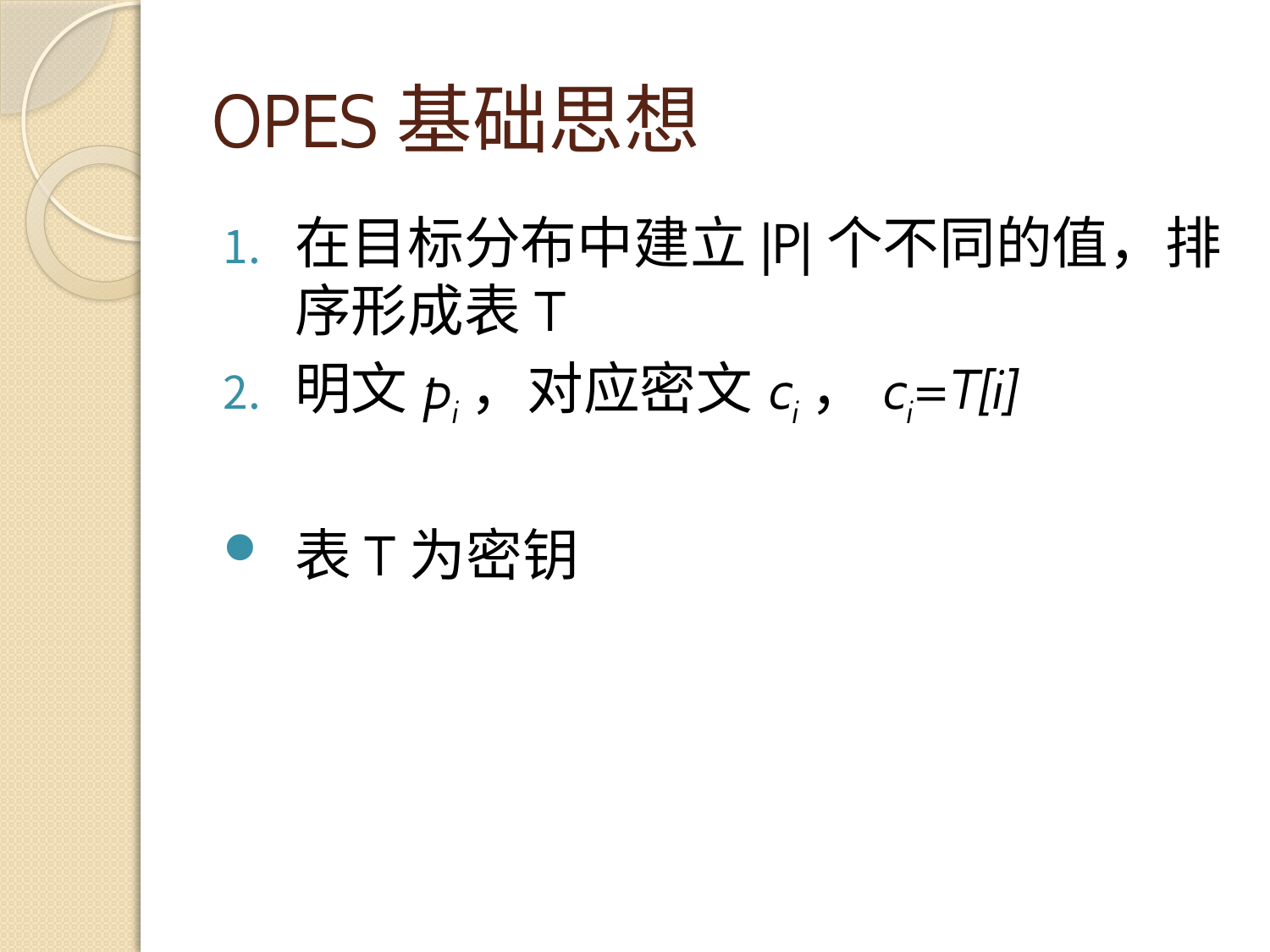

# OPES基础思想
在目标分布中建立|P|个不同的值，排序形成表T
明文pi，对应密文ci，ci=T[i]

表T为密钥